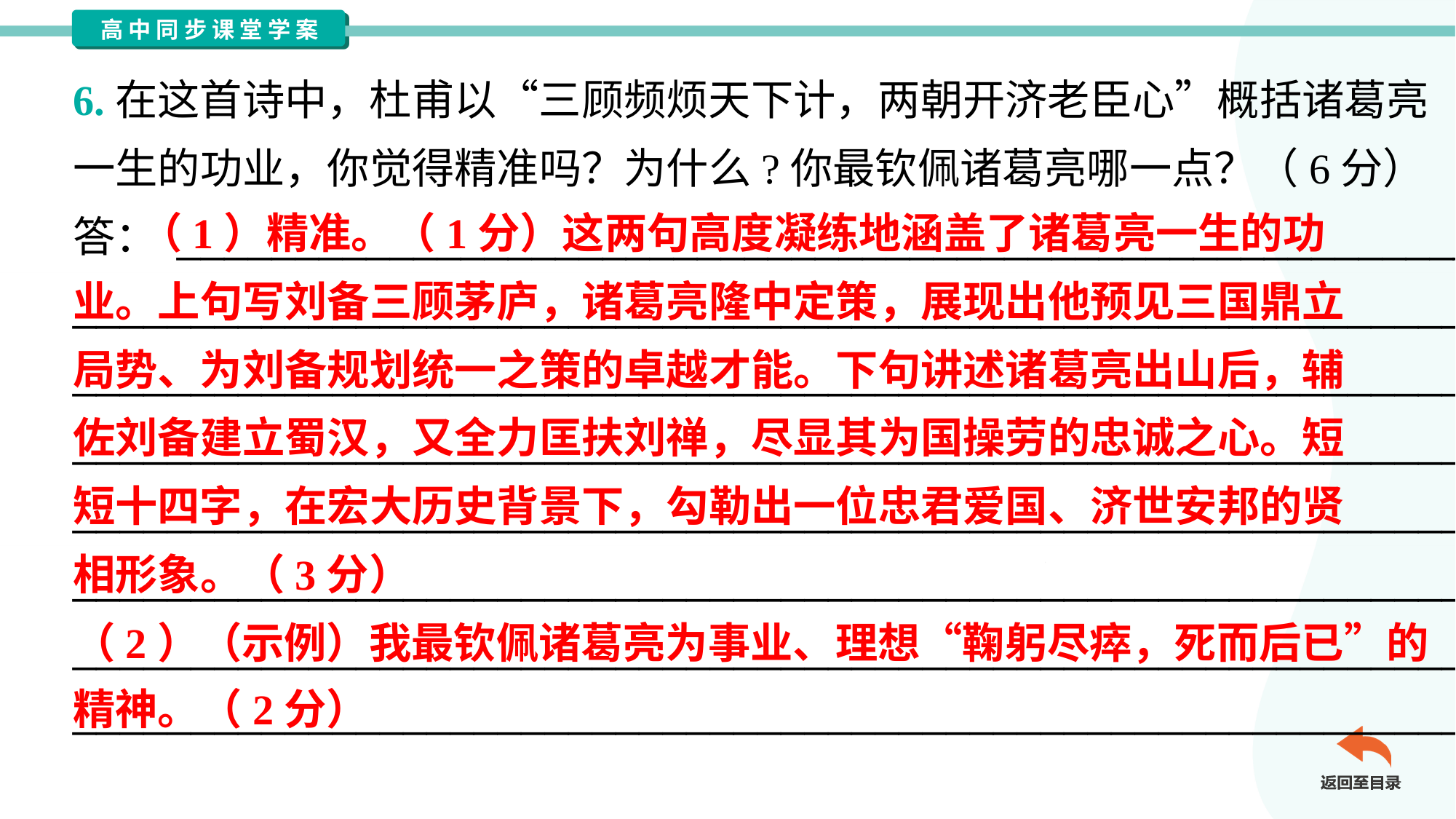

6.在这首诗中，杜甫以“三顾频烦天下计，两朝开济老臣心”概括诸葛亮
一生的功业，你觉得精准吗？为什么?你最钦佩诸葛亮哪一点？（6分）
答： ________________________________________________________
_____________________________________________________________
_____________________________________________________________
_____________________________________________________________
_____________________________________________________________
_____________________________________________________________
_____________________________________________________________
_____________________________________________________________
      （1）精准。（1分）这两句高度凝练地涵盖了诸葛亮一生的功
业。上句写刘备三顾茅庐，诸葛亮隆中定策，展现出他预见三国鼎立
局势、为刘备规划统一之策的卓越才能。下句讲述诸葛亮出山后，辅
佐刘备建立蜀汉，又全力匡扶刘禅，尽显其为国操劳的忠诚之心。短
短十四字，在宏大历史背景下，勾勒出一位忠君爱国、济世安邦的贤
相形象。（3分）
（2）（示例）我最钦佩诸葛亮为事业、理想“鞠躬尽瘁，死而后已”的
精神。（2分）